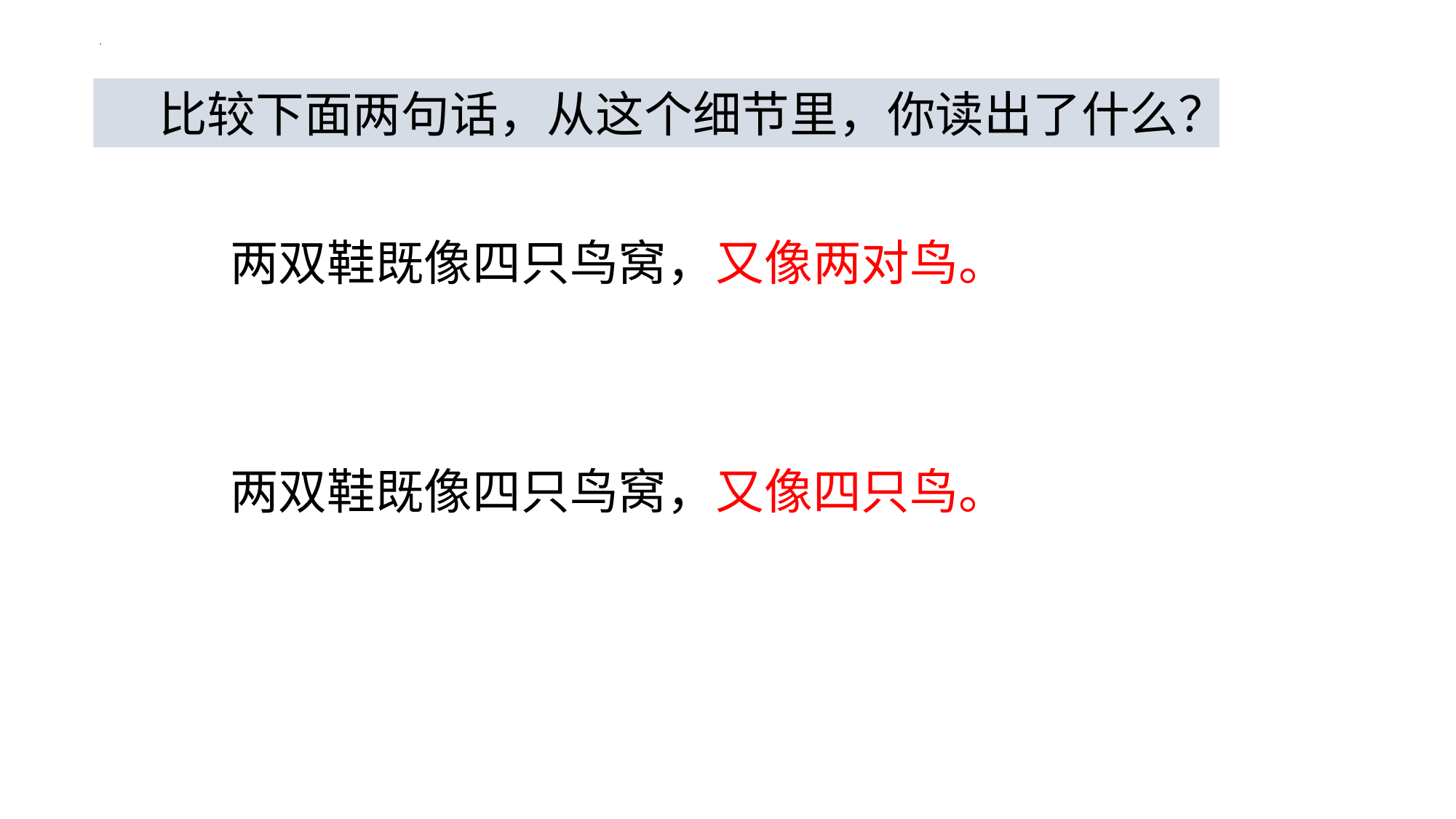

比较下面两句话，从这个细节里，你读出了什么？
两双鞋既像四只鸟窝，又像两对鸟。
两双鞋既像四只鸟窝，又像四只鸟。